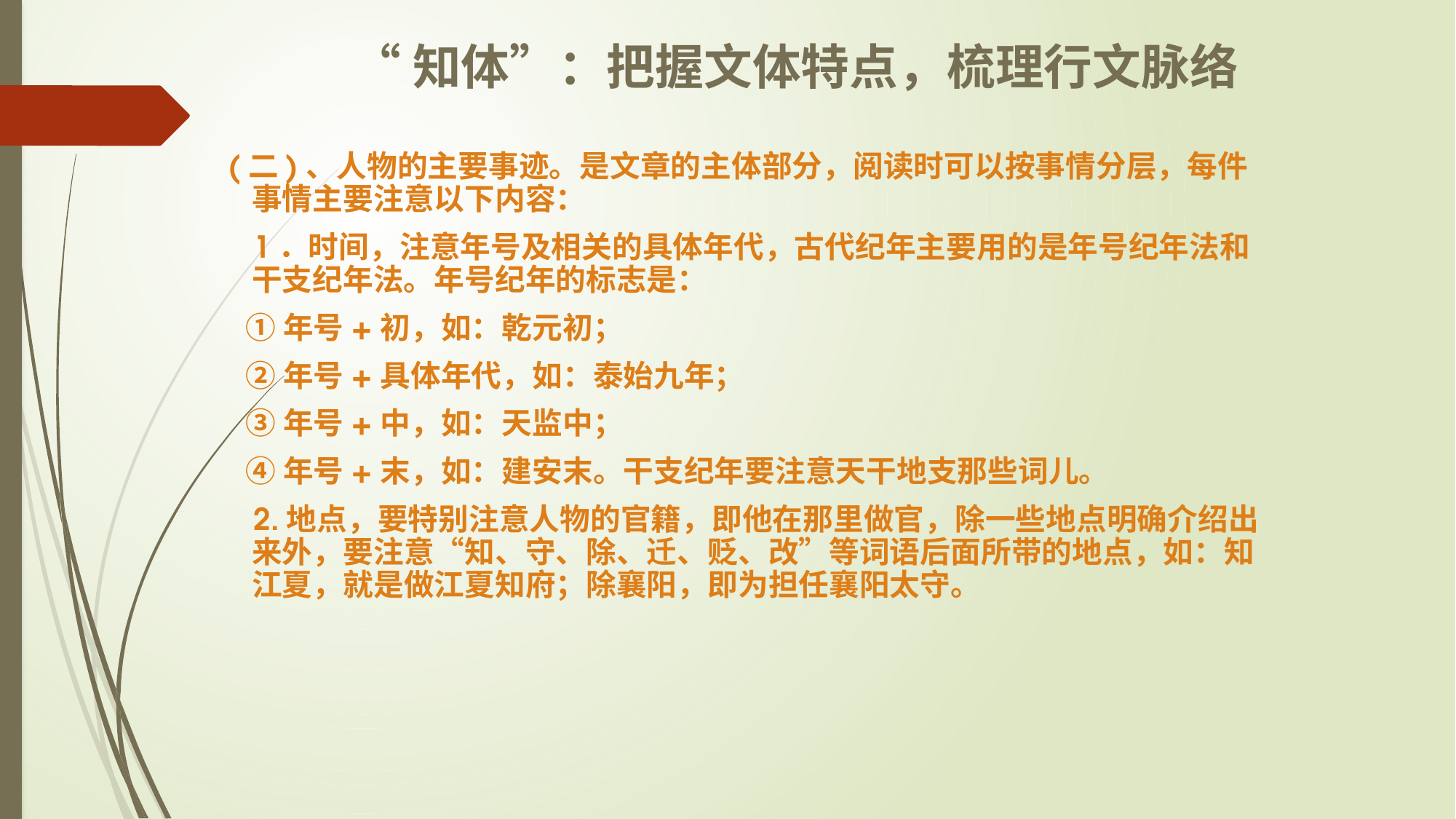

“知体”：把握文体特点，梳理行文脉络
# (二)、人物的主要事迹。是文章的主体部分，阅读时可以按事情分层，每件事情主要注意以下内容：
     1．时间，注意年号及相关的具体年代，古代纪年主要用的是年号纪年法和干支纪年法。年号纪年的标志是：
     ①年号+初，如：乾元初；
     ②年号+具体年代，如：泰始九年；
     ③年号+中，如：天监中；
     ④年号+末，如：建安末。干支纪年要注意天干地支那些词儿。
     2.地点，要特别注意人物的官籍，即他在那里做官，除一些地点明确介绍出来外，要注意“知、守、除、迁、贬、改”等词语后面所带的地点，如：知江夏，就是做江夏知府；除襄阳，即为担任襄阳太守。